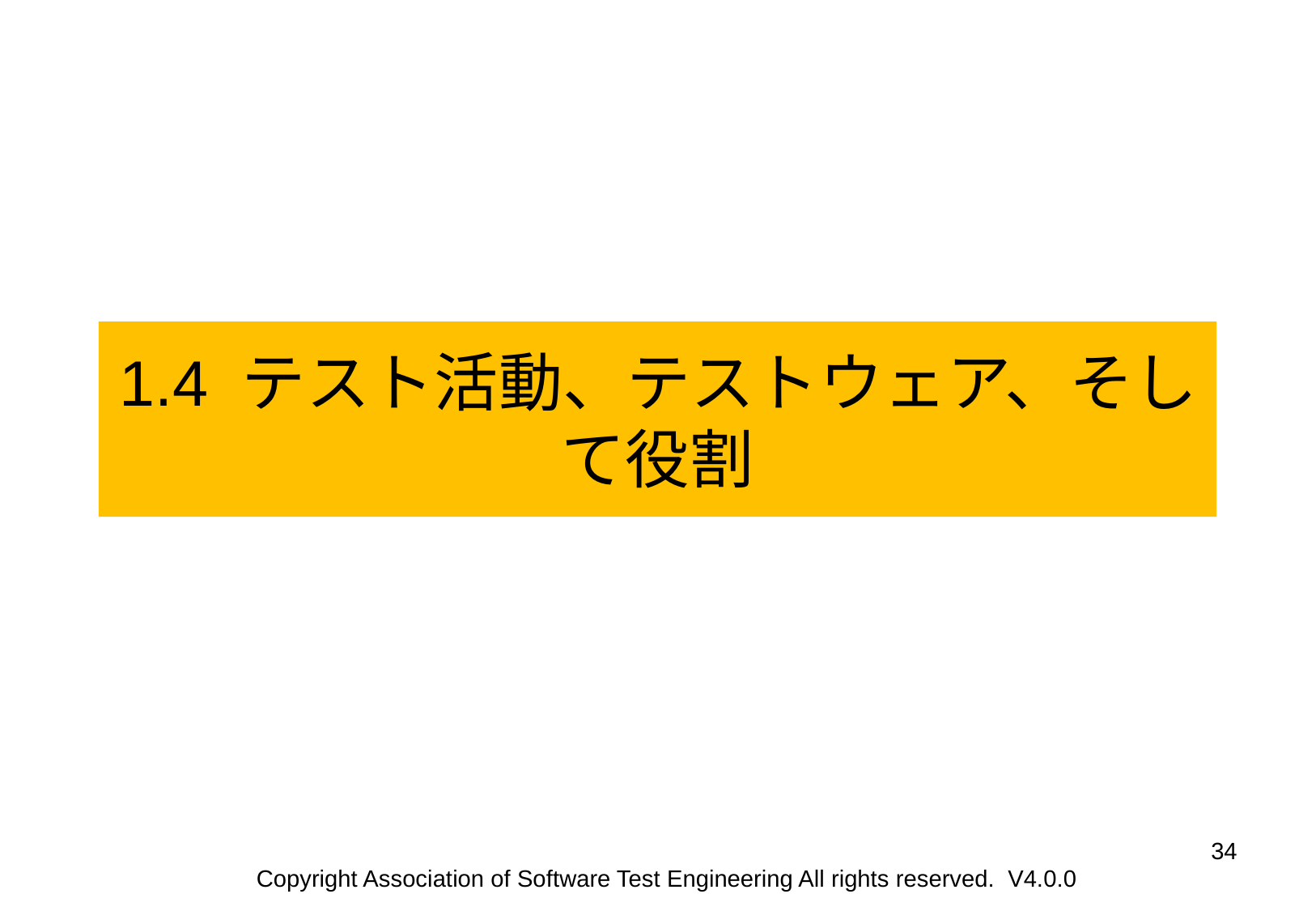

1.4 テスト活動、テストウェア、そして役割
34
Copyright Association of Software Test Engineering All rights reserved.  V4.0.0